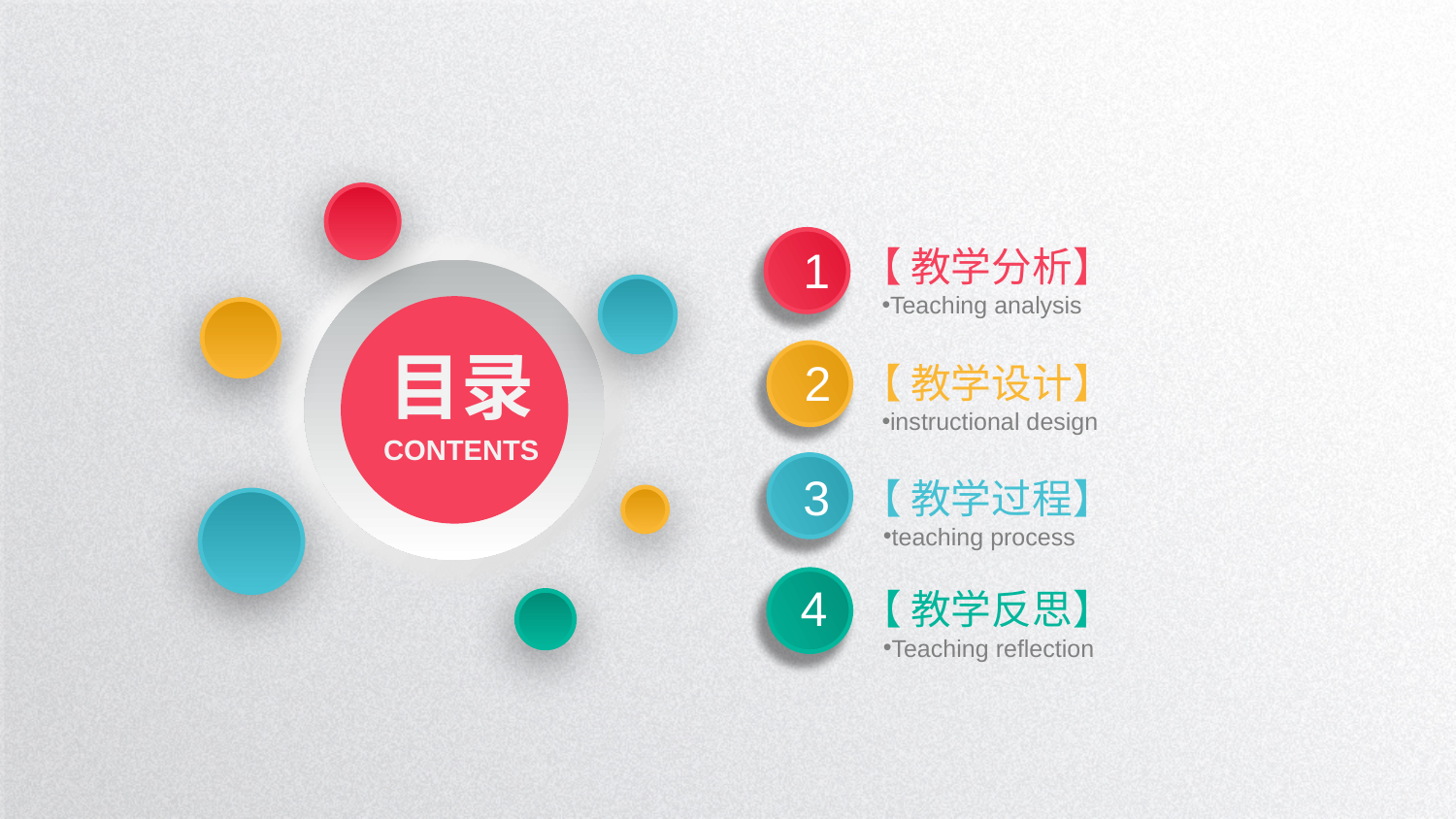

【 教学分析】

1
Teaching analysis

【 教学设计】
目录

2
instructional design
CONTENTS
【 教学过程】

3

teaching process
【 教学反思】

4

Teaching reflection